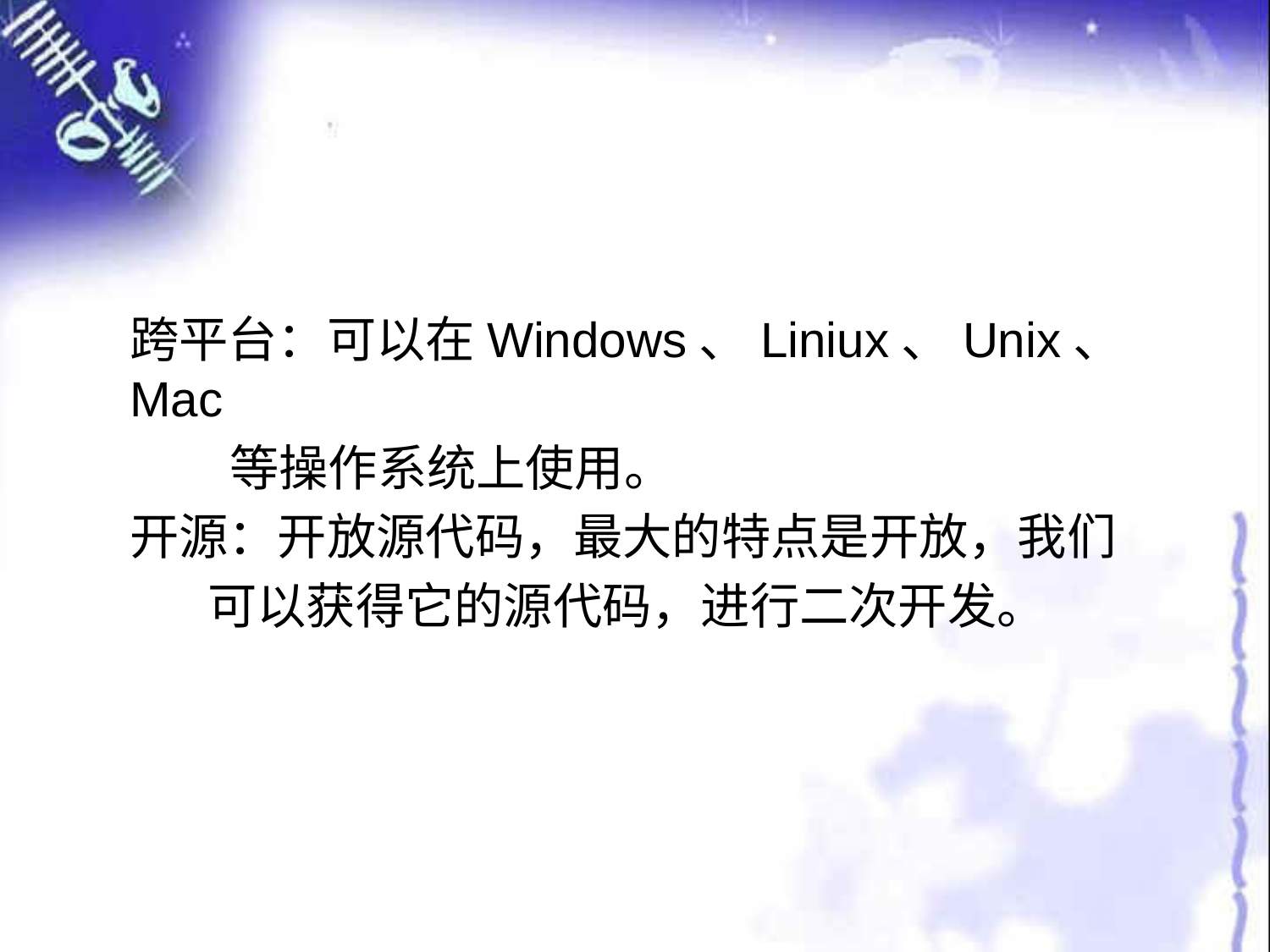

跨平台：可以在Windows、Liniux、Unix、Mac
        等操作系统上使用。
开源：开放源代码，最大的特点是开放，我们
      可以获得它的源代码，进行二次开发。